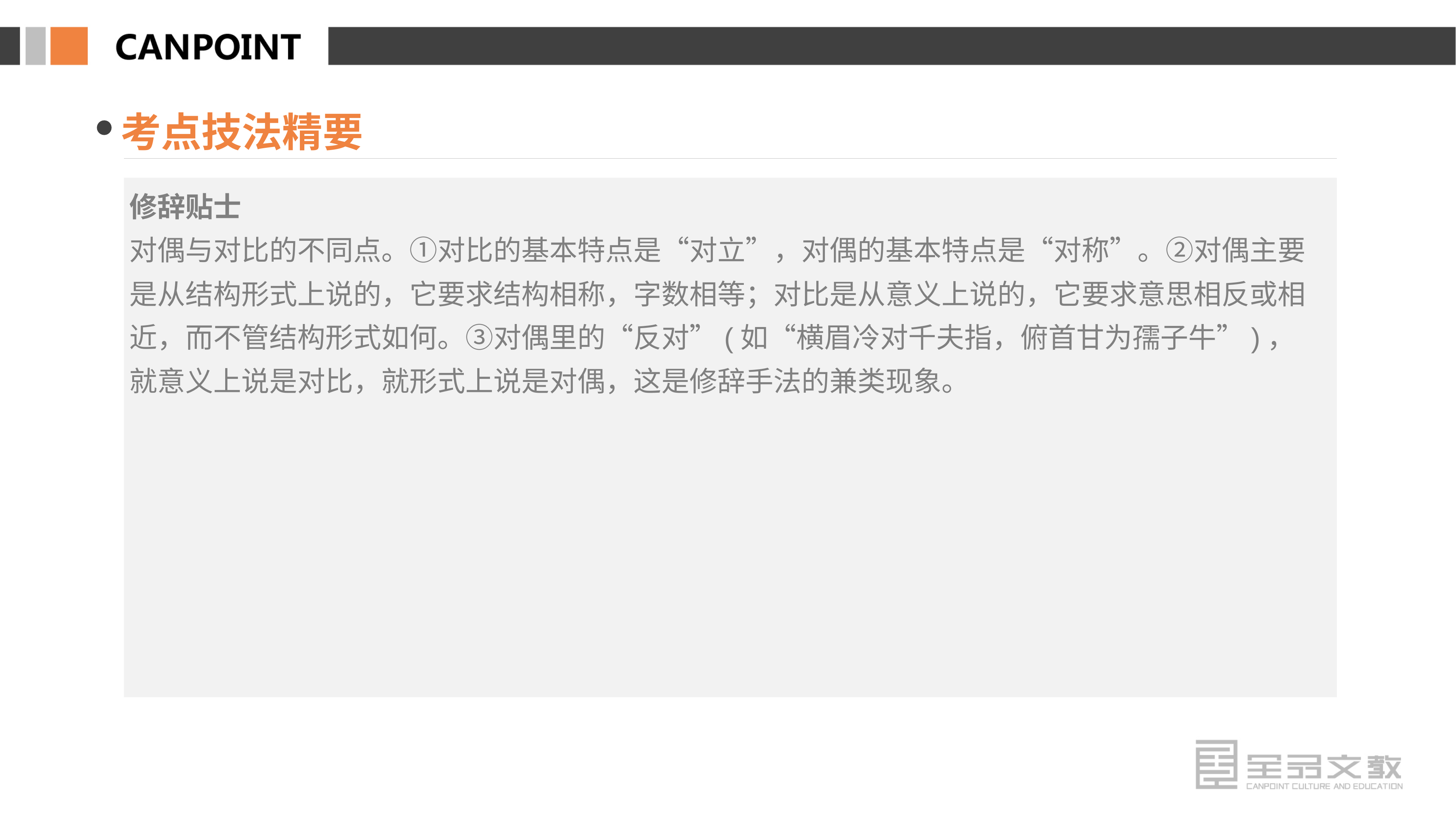

考点技法精要

修辞贴士
对偶与对比的不同点。①对比的基本特点是“对立”，对偶的基本特点是“对称”。②对偶主要是从结构形式上说的，它要求结构相称，字数相等；对比是从意义上说的，它要求意思相反或相近，而不管结构形式如何。③对偶里的“反对”(如“横眉冷对千夫指，俯首甘为孺子牛”)，就意义上说是对比，就形式上说是对偶，这是修辞手法的兼类现象。